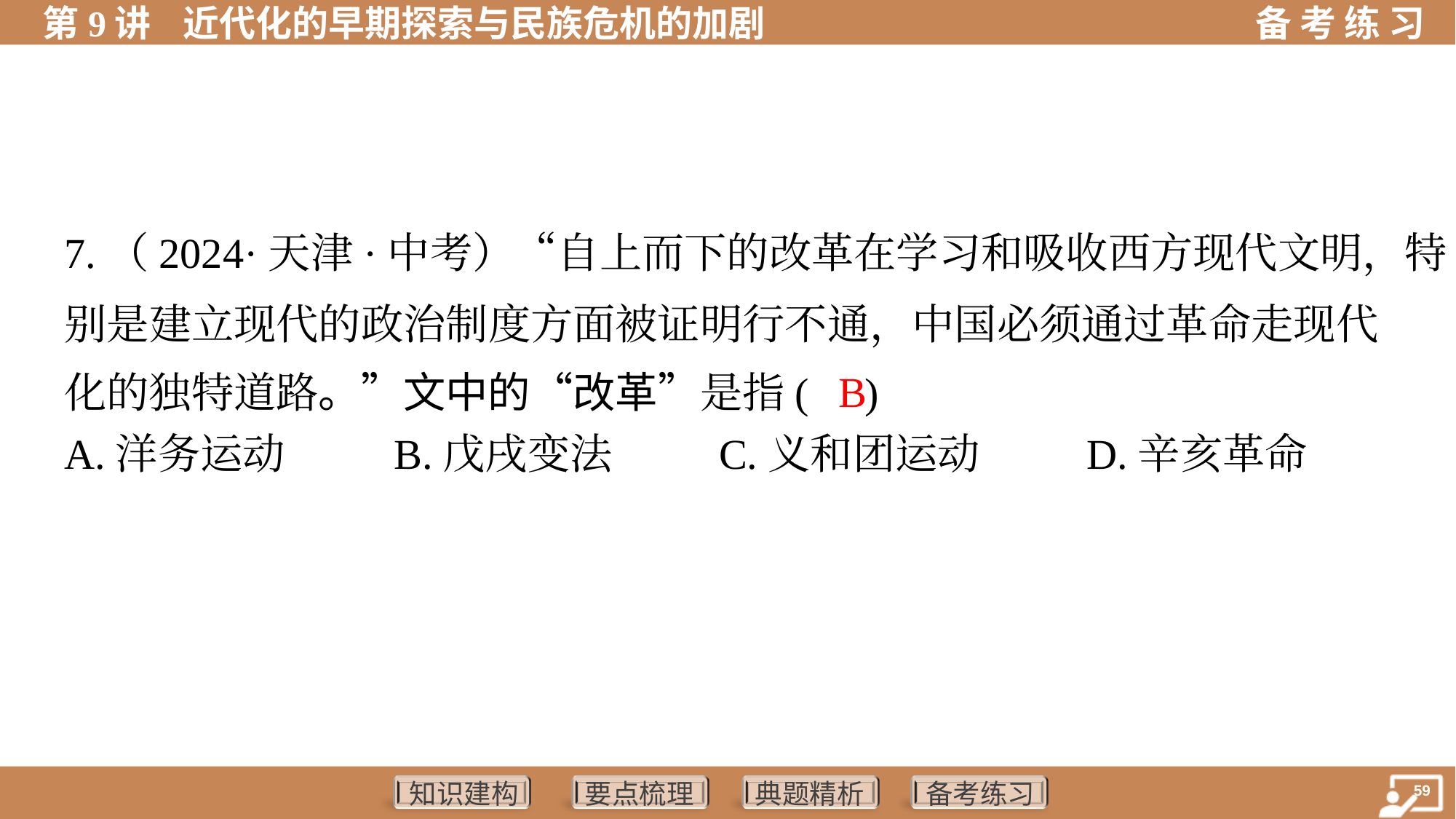

7.（2024·天津·中考）“自上而下的改革在学习和吸收西方现代文明，特
别是建立现代的政治制度方面被证明行不通，中国必须通过革命走现代
化的独特道路。”文中的“改革”是指(     )
   B
A.洋务运动	B.戊戌变法	C.义和团运动	D.辛亥革命